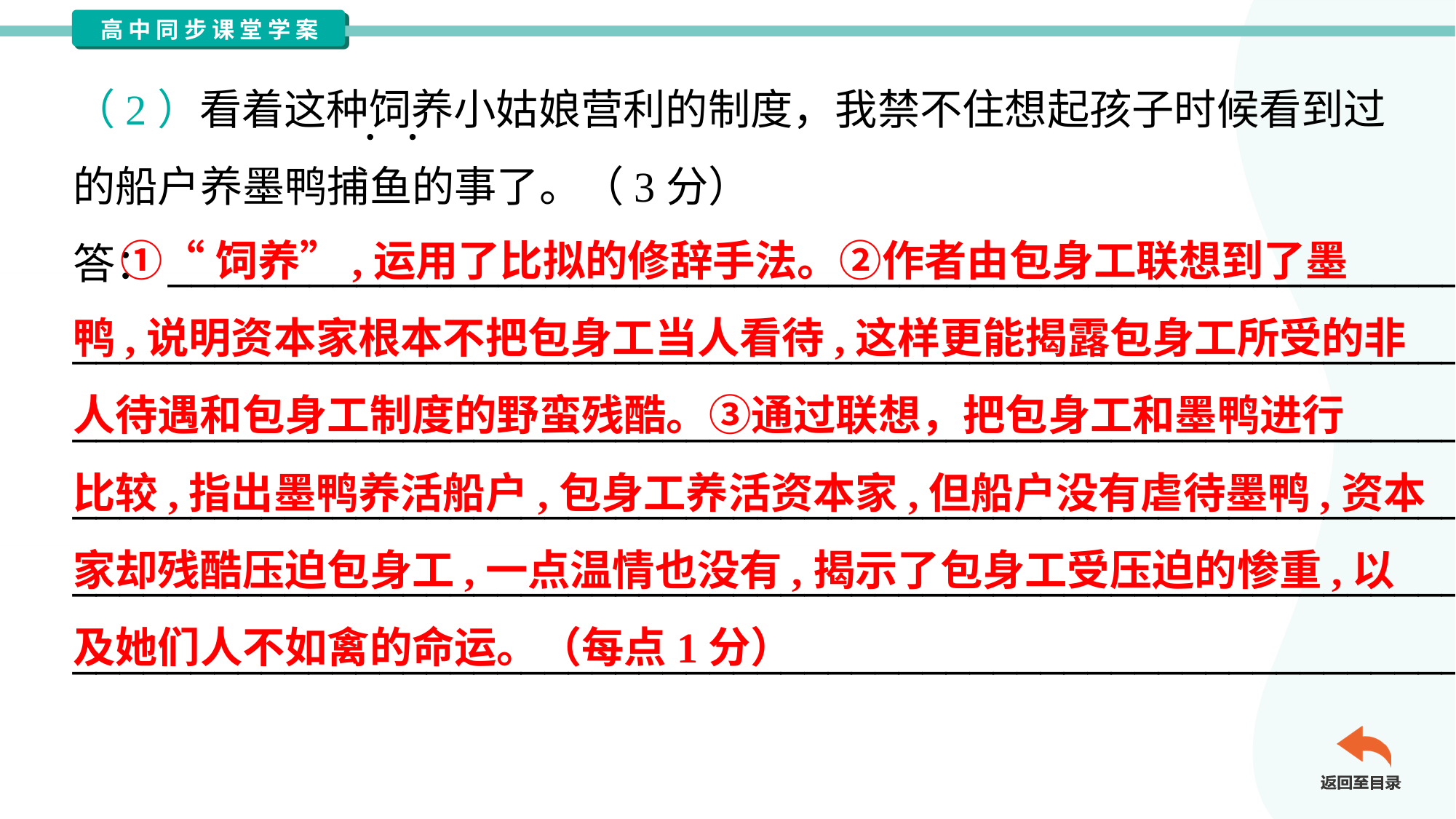

（2）看着这种饲养小姑娘营利的制度，我禁不住想起孩子时候看到过
的船户养墨鸭捕鱼的事了。（3分）
答：_________________________________________________________
_____________________________________________________________
_____________________________________________________________
_____________________________________________________________
_____________________________________________________________
_____________________________________________________________

     ①“饲养”,运用了比拟的修辞手法。②作者由包身工联想到了墨
鸭,说明资本家根本不把包身工当人看待,这样更能揭露包身工所受的非
人待遇和包身工制度的野蛮残酷。③通过联想，把包身工和墨鸭进行
比较,指出墨鸭养活船户,包身工养活资本家,但船户没有虐待墨鸭,资本
家却残酷压迫包身工,一点温情也没有,揭示了包身工受压迫的惨重,以
及她们人不如禽的命运。（每点1分）